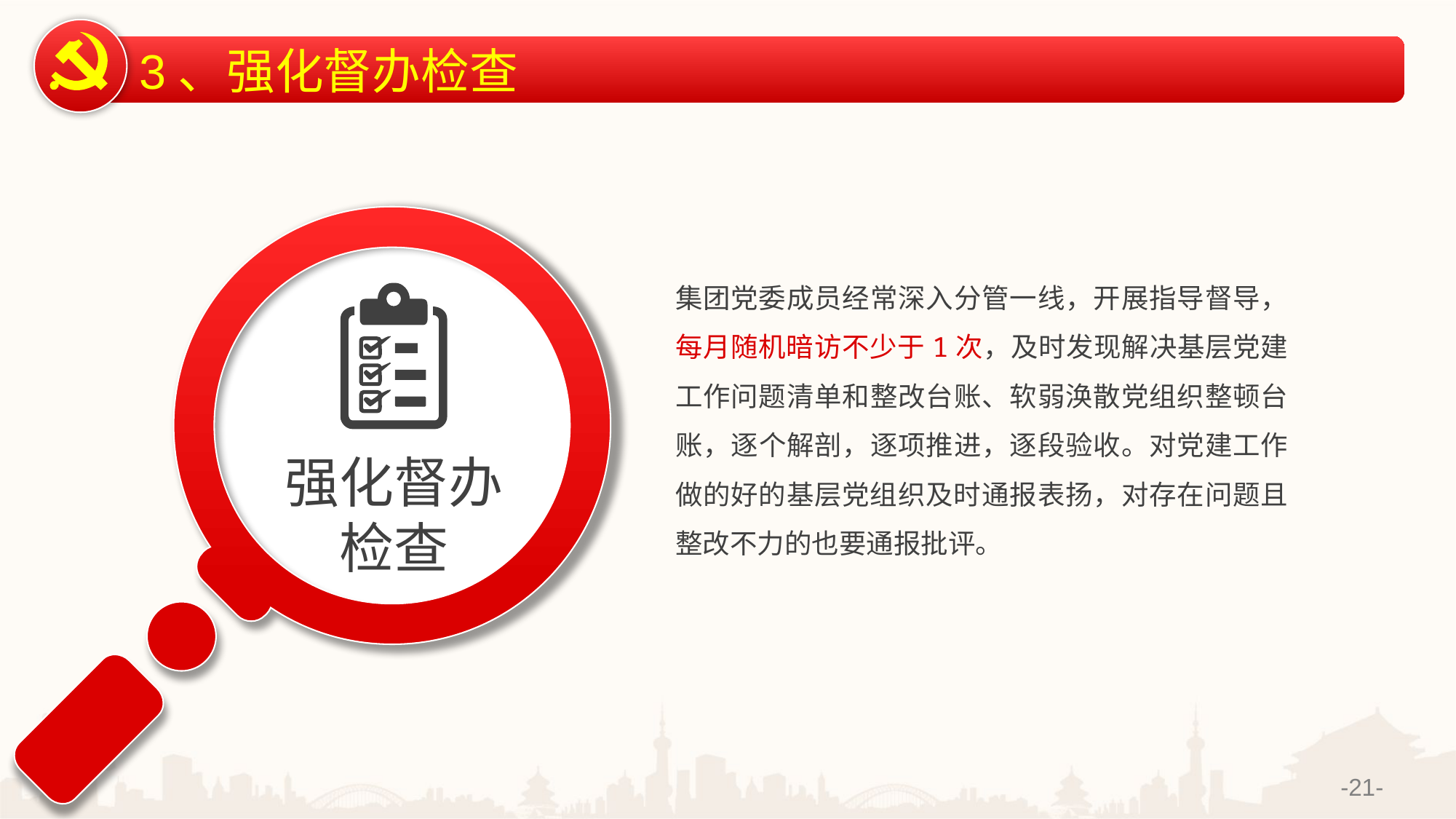

3、强化督办检查

集团党委成员经常深入分管一线，开展指导督导，每月随机暗访不少于1次，及时发现解决基层党建工作问题清单和整改台账、软弱涣散党组织整顿台账，逐个解剖，逐项推进，逐段验收。对党建工作做的好的基层党组织及时通报表扬，对存在问题且整改不力的也要通报批评。

强化督办检查